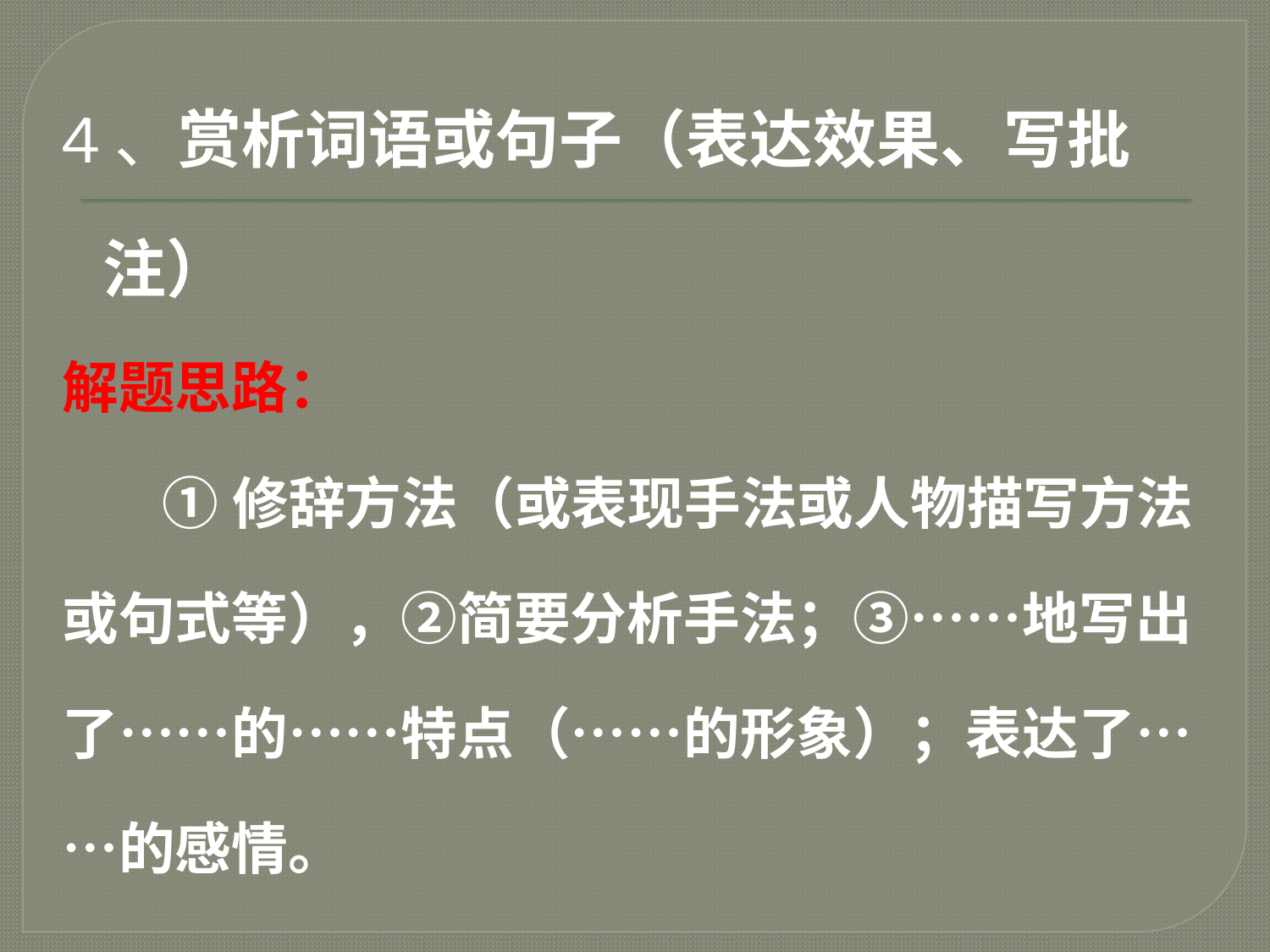

4、赏析词语或句子（表达效果、写批注）
解题思路：
①修辞方法（或表现手法或人物描写方法或句式等），②简要分析手法；③……地写出了……的……特点（……的形象）；表达了……的感情。